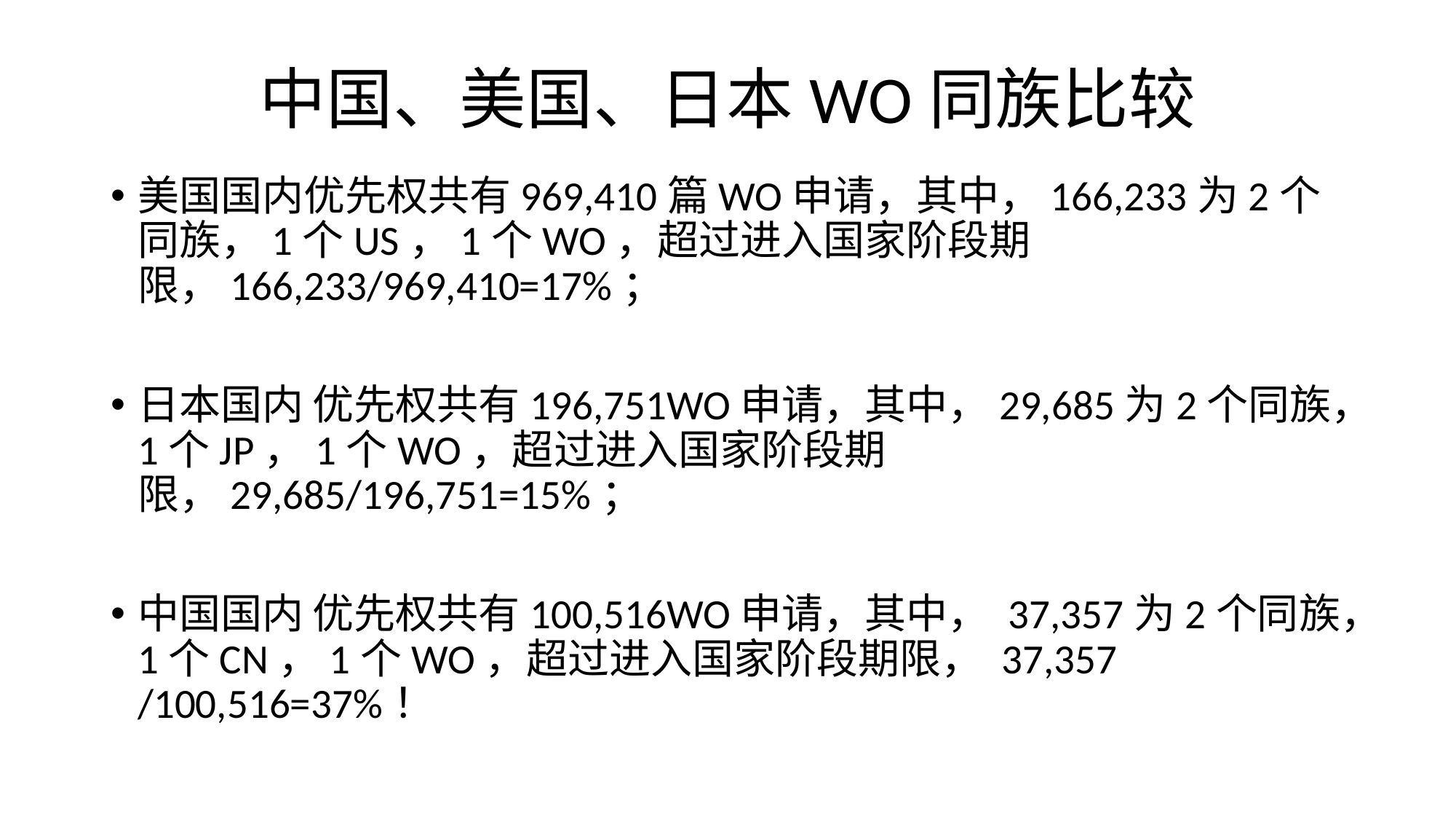

# 中国、美国、日本WO同族比较
美国国内优先权共有969,410篇WO申请，其中，166,233为2个同族，1个US，1个WO，超过进入国家阶段期限，166,233/969,410=17%；

日本国内 优先权共有196,751WO申请，其中，29,685为2个同族，1个JP，1个WO，超过进入国家阶段期限，29,685/196,751=15%；

中国国内 优先权共有100,516WO申请，其中， 37,357为2个同族，1个CN，1个WO，超过进入国家阶段期限， 37,357 /100,516=37%！